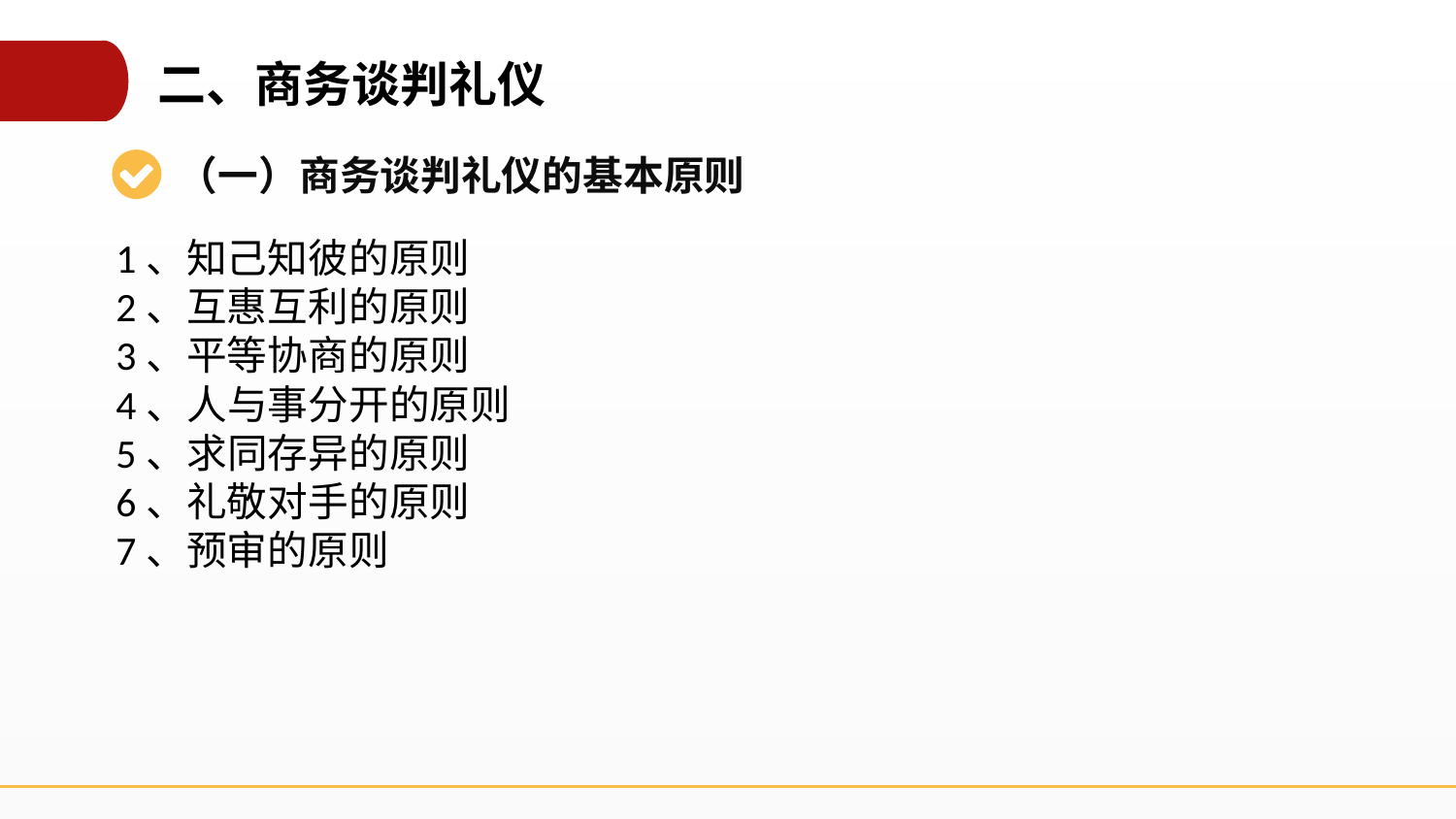

二、商务谈判礼仪

（一）商务谈判礼仪的基本原则
1、知己知彼的原则
2、互惠互利的原则
3、平等协商的原则
4、人与事分开的原则
5、求同存异的原则
6、礼敬对手的原则
7、预审的原则